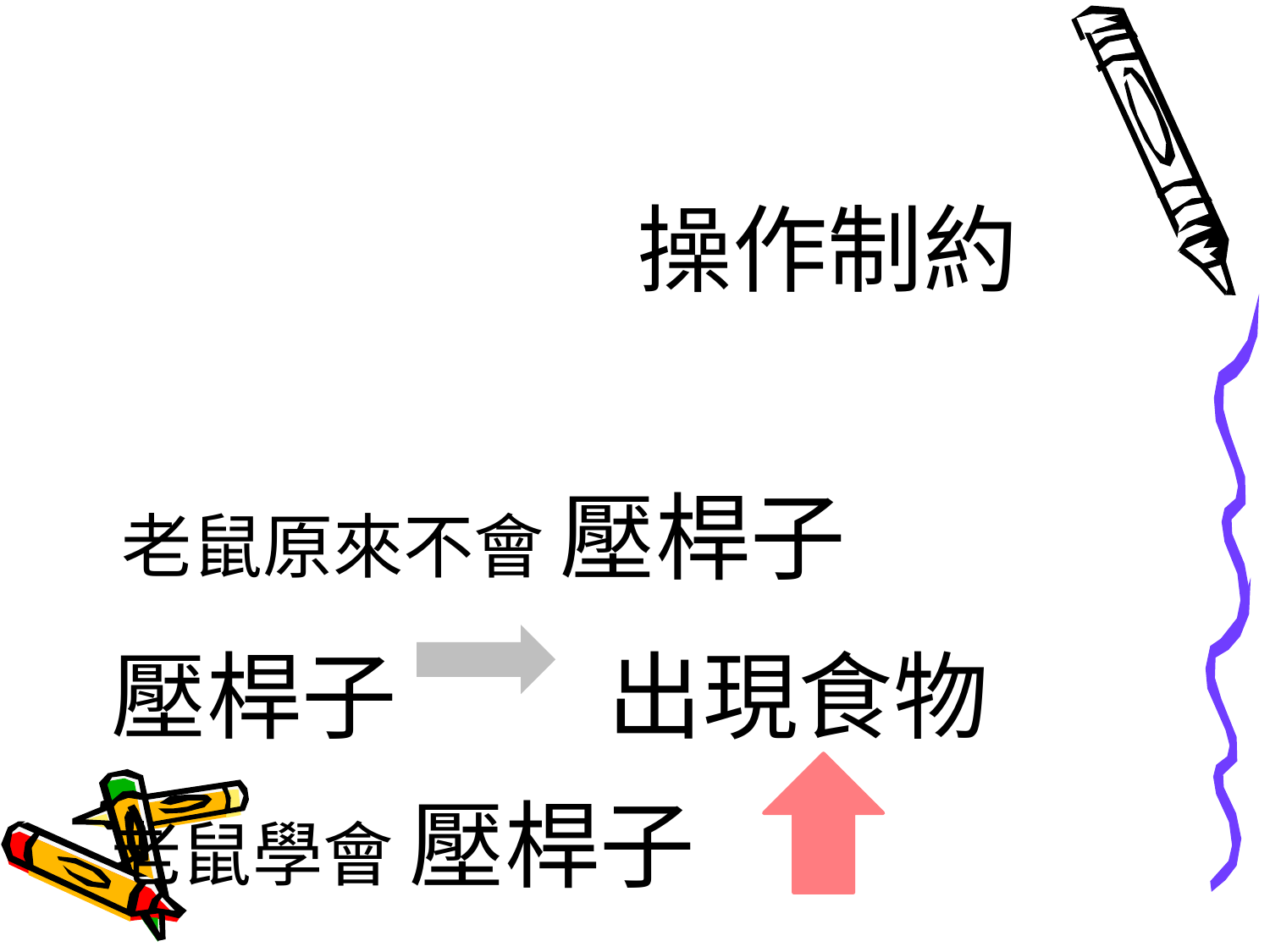

操作制約
老鼠原來不會 壓桿子
壓桿子
出現食物

老鼠學會 壓桿子